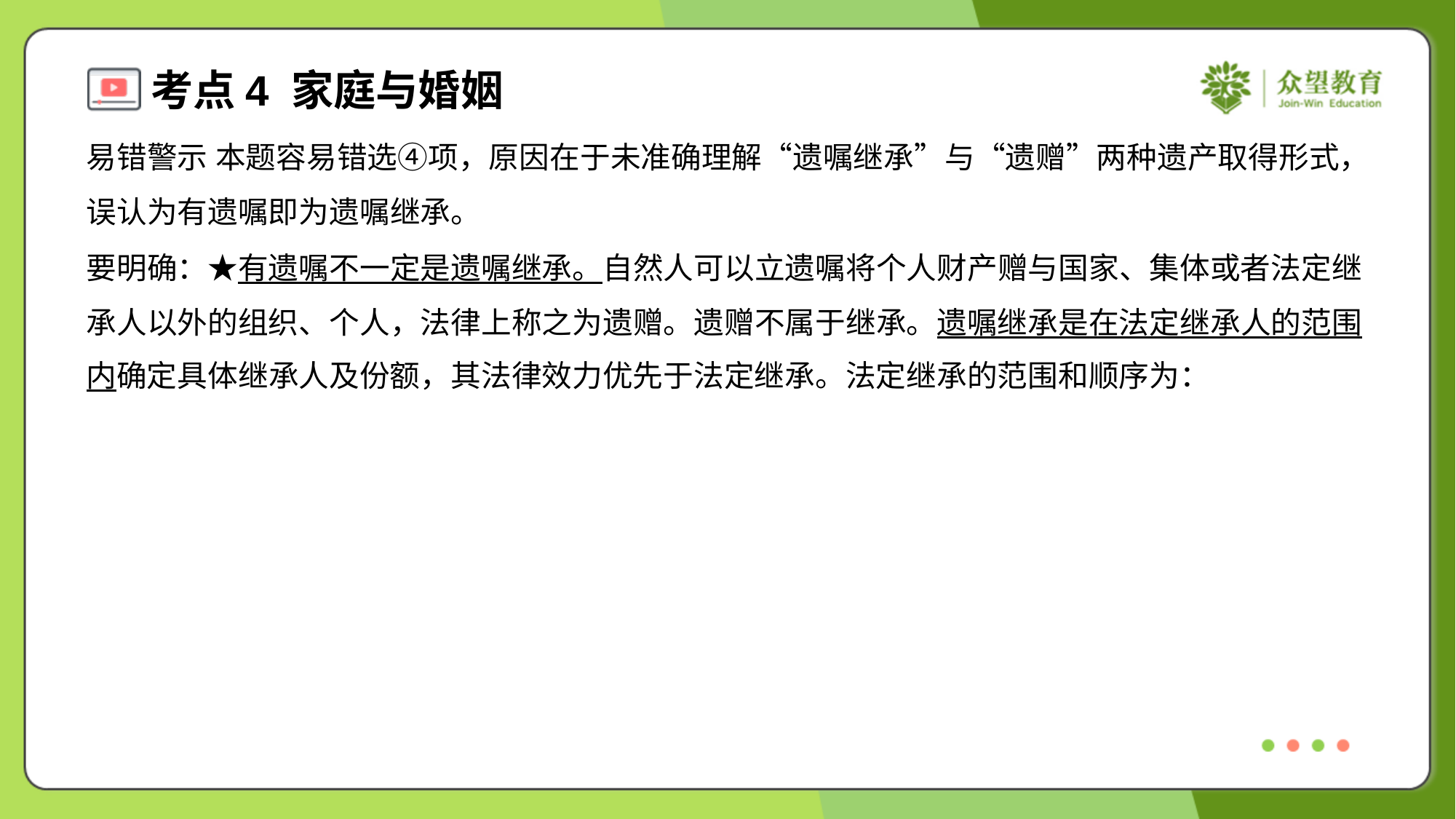

易错警示 本题容易错选④项，原因在于未准确理解“遗嘱继承”与“遗赠”两种遗产取得形式，
误认为有遗嘱即为遗嘱继承。
要明确：★有遗嘱不一定是遗嘱继承。自然人可以立遗嘱将个人财产赠与国家、集体或者法定继
承人以外的组织、个人，法律上称之为遗赠。遗赠不属于继承。遗嘱继承是在法定继承人的范围
内确定具体继承人及份额，其法律效力优先于法定继承。法定继承的范围和顺序为：